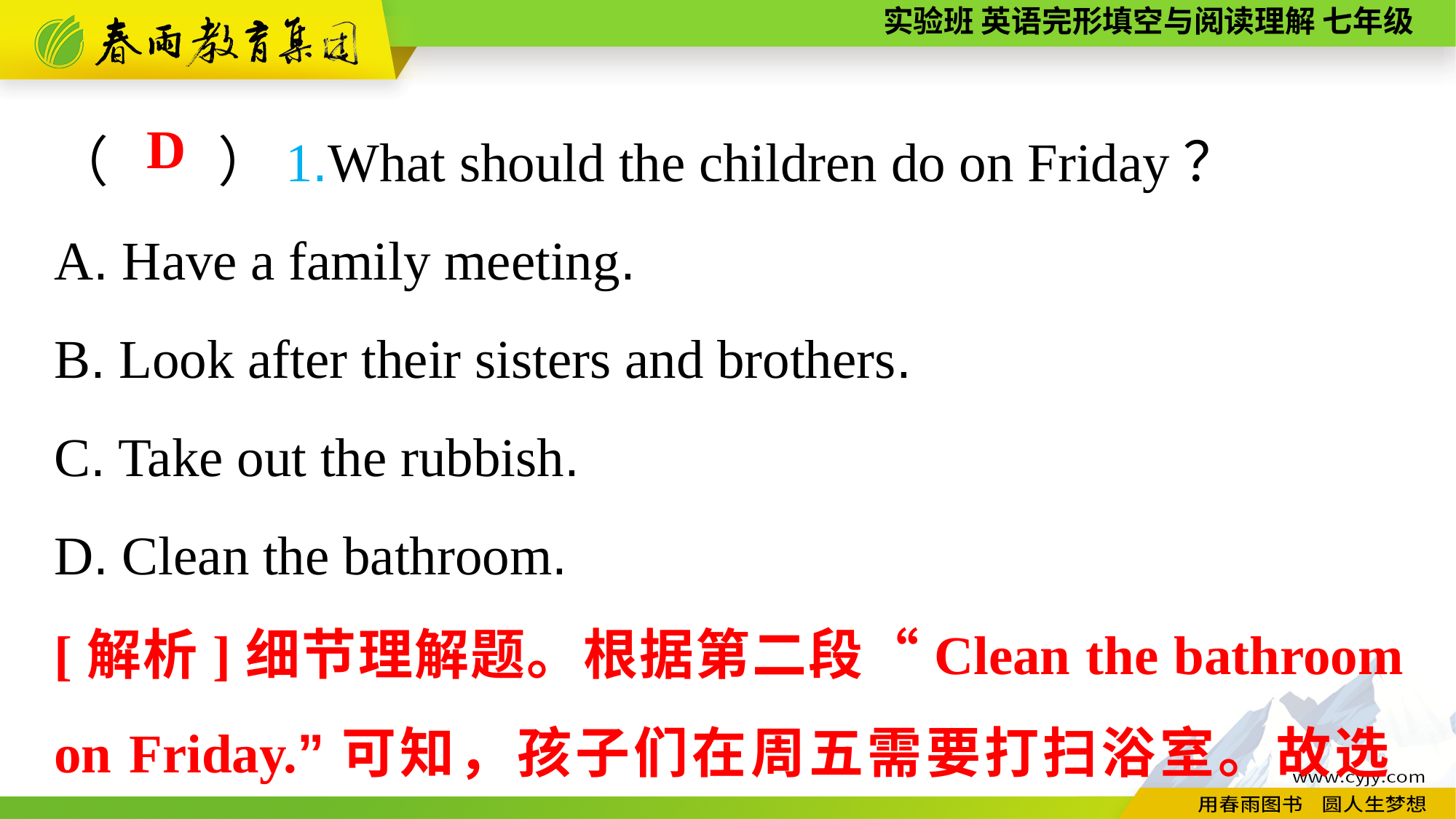

（　　）1.What should the children do on Friday？
A. Have a family meeting.
B. Look after their sisters and brothers.
C. Take out the rubbish.
D. Clean the bathroom.
D
[解析]细节理解题。根据第二段“Clean the bathroom on Friday.”可知，孩子们在周五需要打扫浴室。故选D。